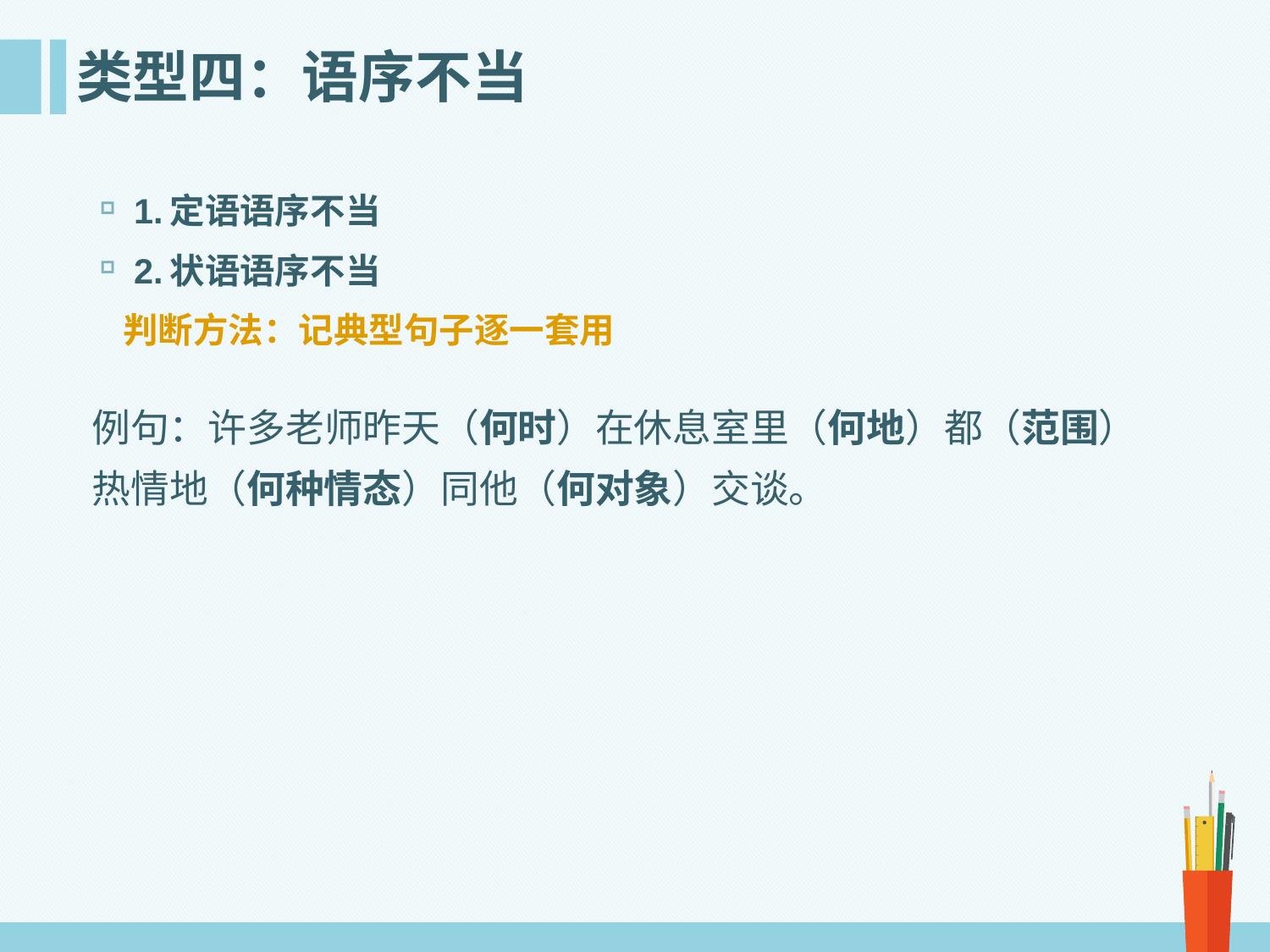

# 类型四：语序不当
1.定语语序不当
2.状语语序不当
  判断方法：记典型句子逐一套用
例句：许多老师昨天（何时）在休息室里（何地）都（范围）热情地（何种情态）同他（何对象）交谈。